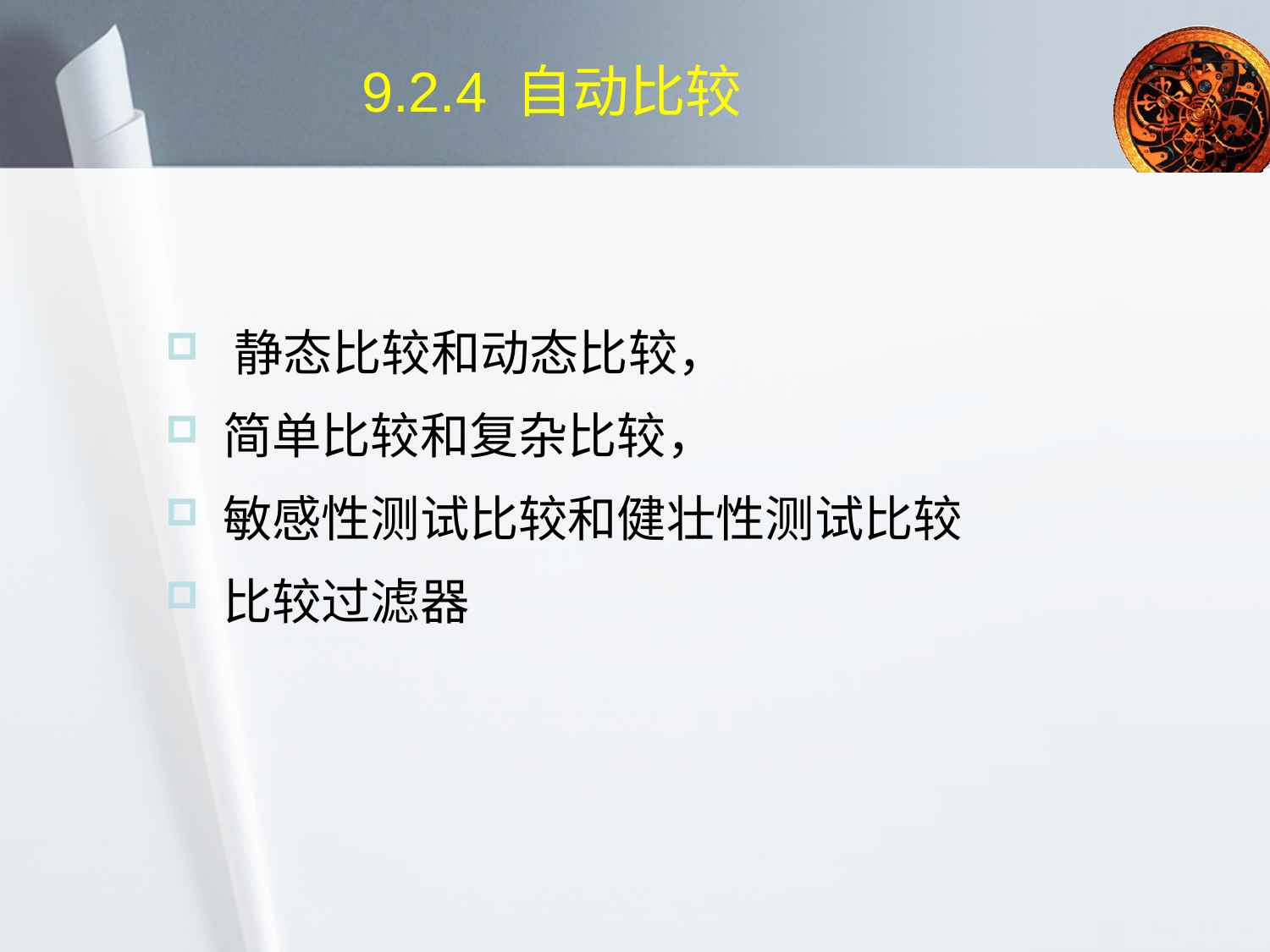

# 9.2.4 自动比较
  静态比较和动态比较，
 简单比较和复杂比较，
 敏感性测试比较和健壮性测试比较
 比较过滤器